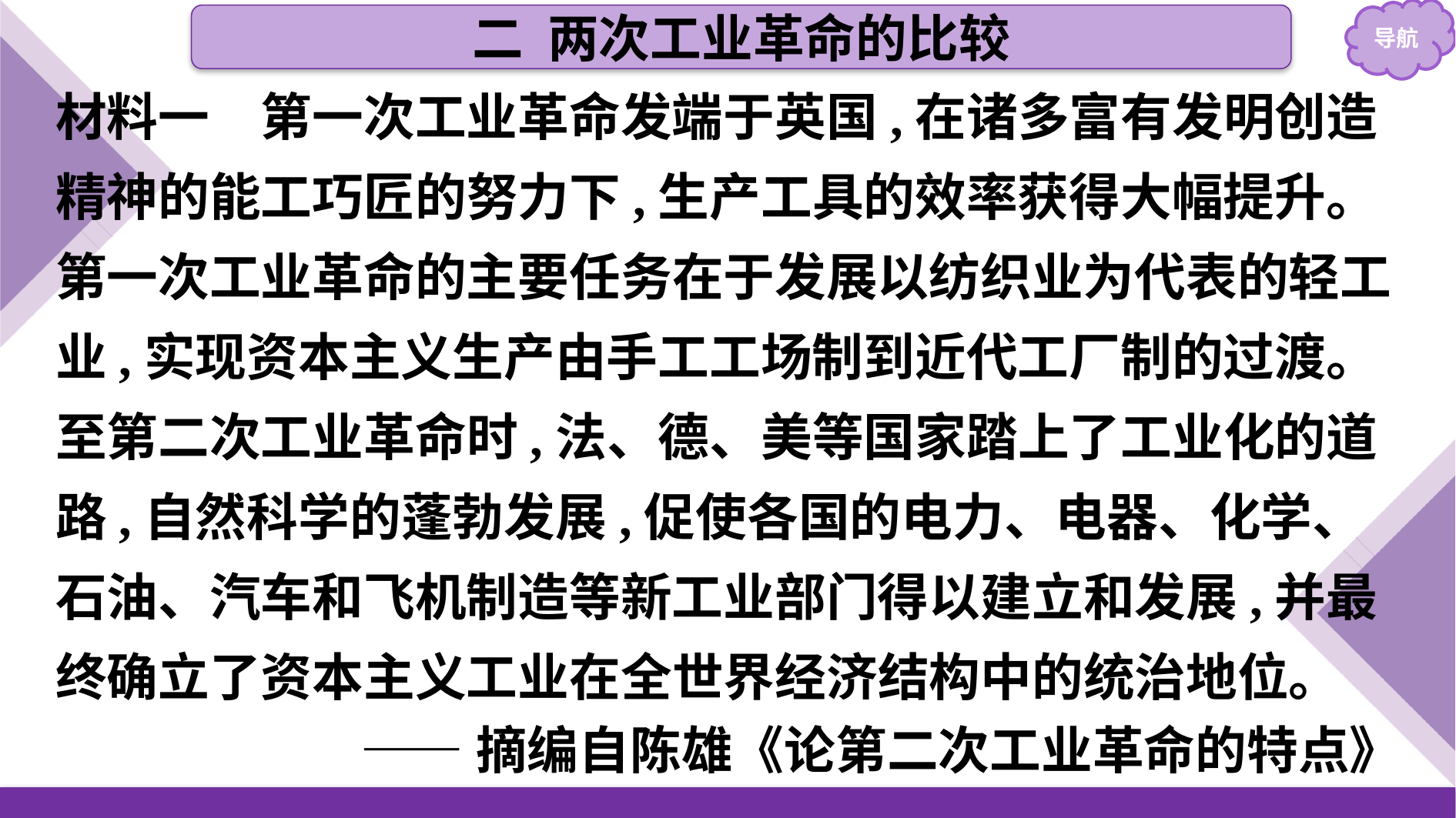

二  两次工业革命的比较
材料一　第一次工业革命发端于英国,在诸多富有发明创造精神的能工巧匠的努力下,生产工具的效率获得大幅提升。第一次工业革命的主要任务在于发展以纺织业为代表的轻工业,实现资本主义生产由手工工场制到近代工厂制的过渡。至第二次工业革命时,法、德、美等国家踏上了工业化的道路,自然科学的蓬勃发展,促使各国的电力、电器、化学、石油、汽车和飞机制造等新工业部门得以建立和发展,并最终确立了资本主义工业在全世界经济结构中的统治地位。
——摘编自陈雄《论第二次工业革命的特点》